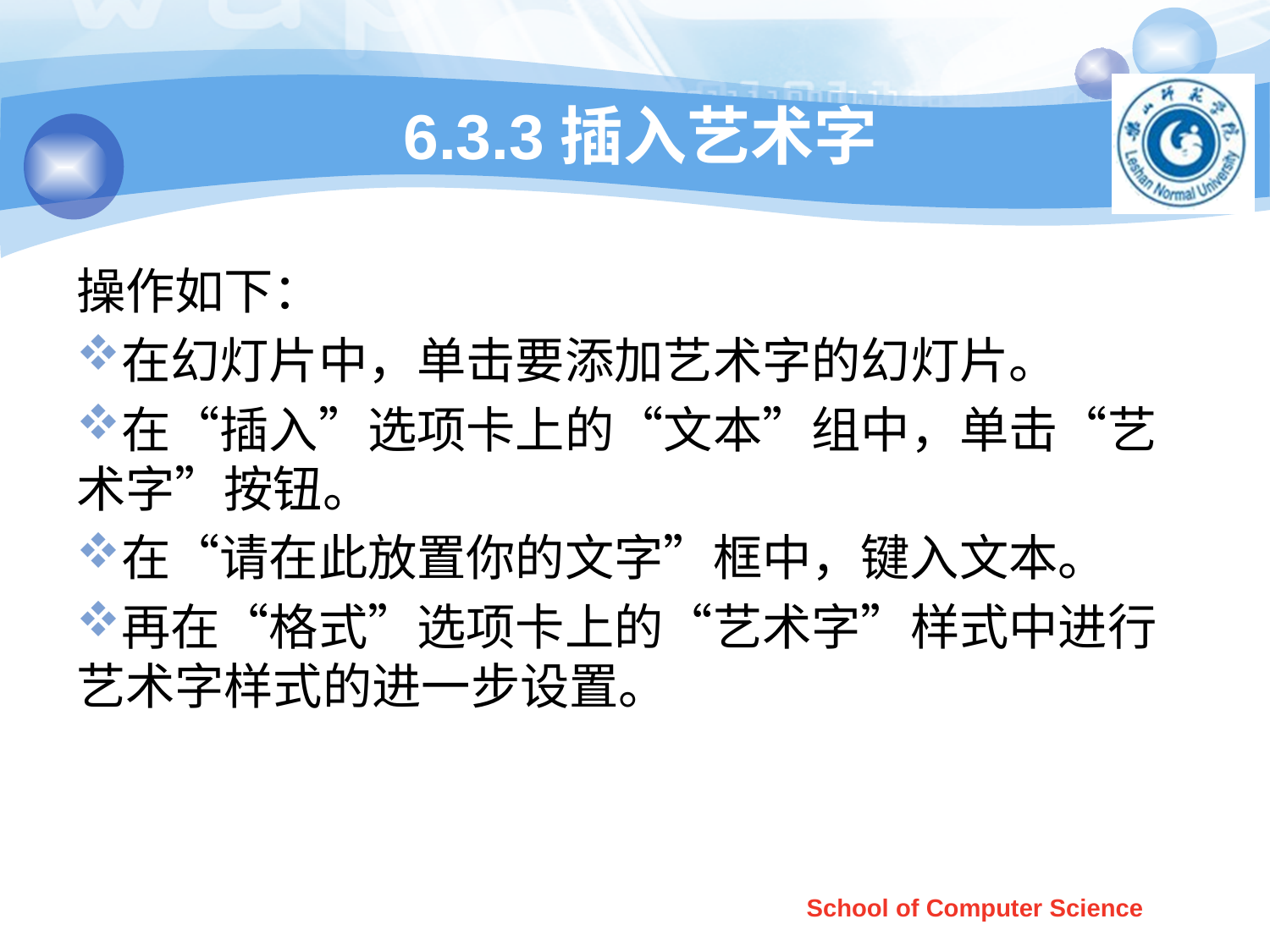

# 6.3.3插入艺术字
操作如下：
在幻灯片中，单击要添加艺术字的幻灯片。
在“插入”选项卡上的“文本”组中，单击“艺术字”按钮。
在“请在此放置你的文字”框中，键入文本。
再在“格式”选项卡上的“艺术字”样式中进行艺术字样式的进一步设置。

School of Computer Science